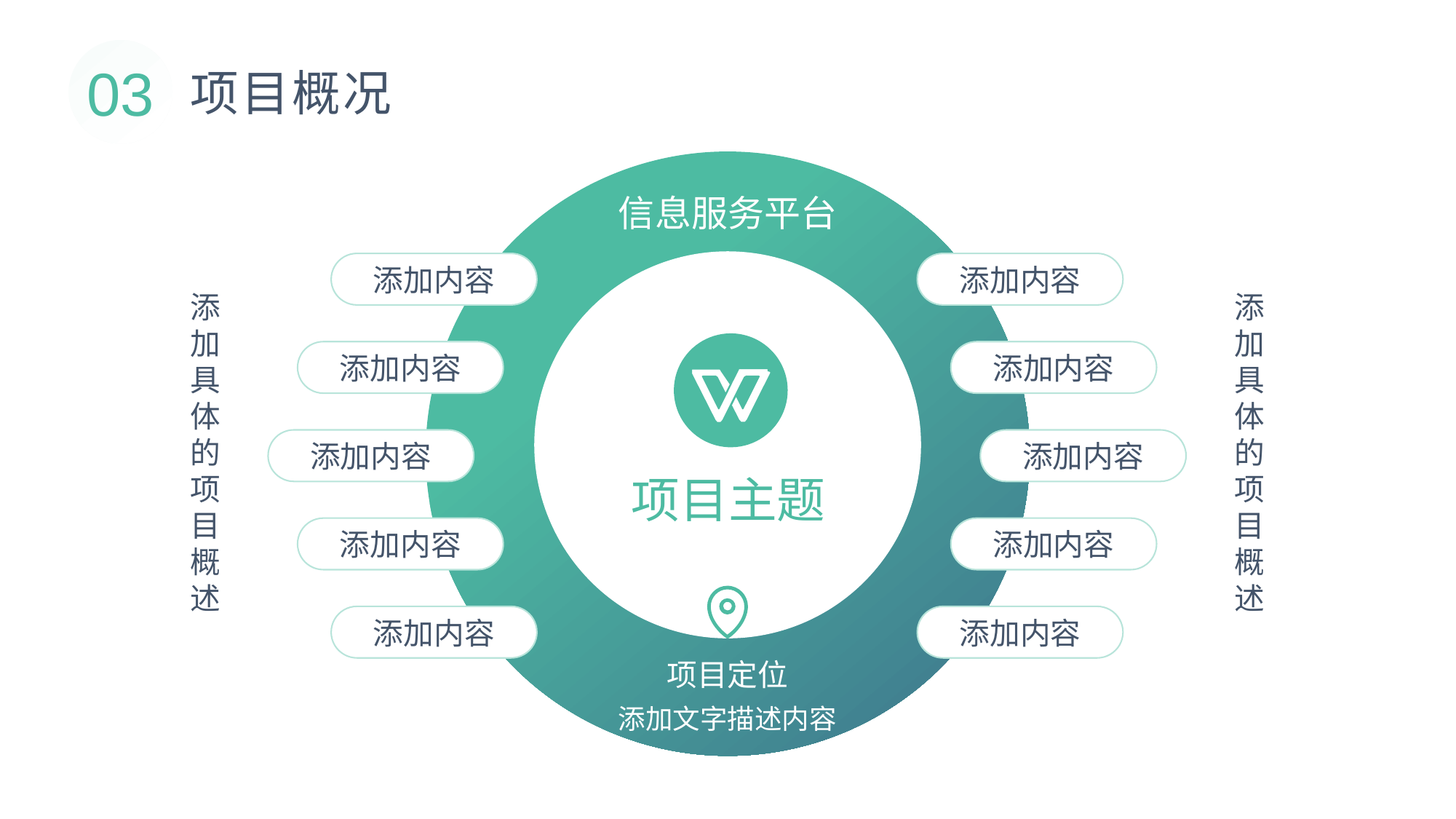

03
项目概况

信息服务平台

添加内容
添加内容
添加内容
添加内容
添加内容
添加内容
添加内容
添加内容
添加内容
添加内容
添加具体的项目概述
添加具体的项目概述

项目主题

项目定位
添加文字描述内容